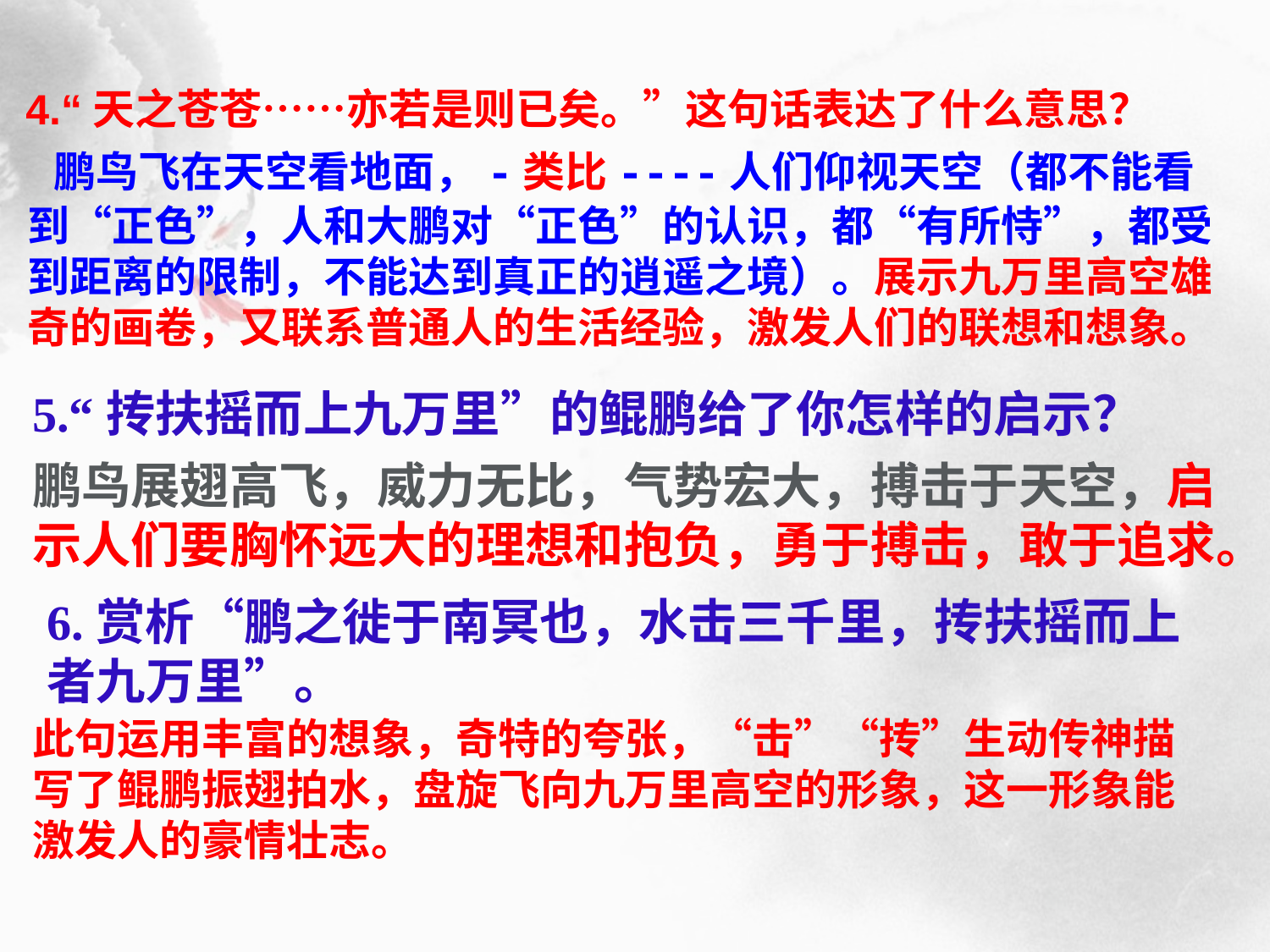

#
4.“天之苍苍……亦若是则已矣。”这句话表达了什么意思？
 鹏鸟飞在天空看地面，-类比----人们仰视天空（都不能看到“正色”，人和大鹏对“正色”的认识，都“有所恃”，都受到距离的限制，不能达到真正的逍遥之境）。展示九万里高空雄奇的画卷，又联系普通人的生活经验，激发人们的联想和想象。
5.“抟扶摇而上九万里”的鲲鹏给了你怎样的启示？
鹏鸟展翅高飞，威力无比，气势宏大，搏击于天空，启示人们要胸怀远大的理想和抱负，勇于搏击，敢于追求。
6.赏析“鹏之徙于南冥也，水击三千里，抟扶摇而上者九万里”。
此句运用丰富的想象，奇特的夸张，“击”“抟”生动传神描写了鲲鹏振翅拍水，盘旋飞向九万里高空的形象，这一形象能激发人的豪情壮志。